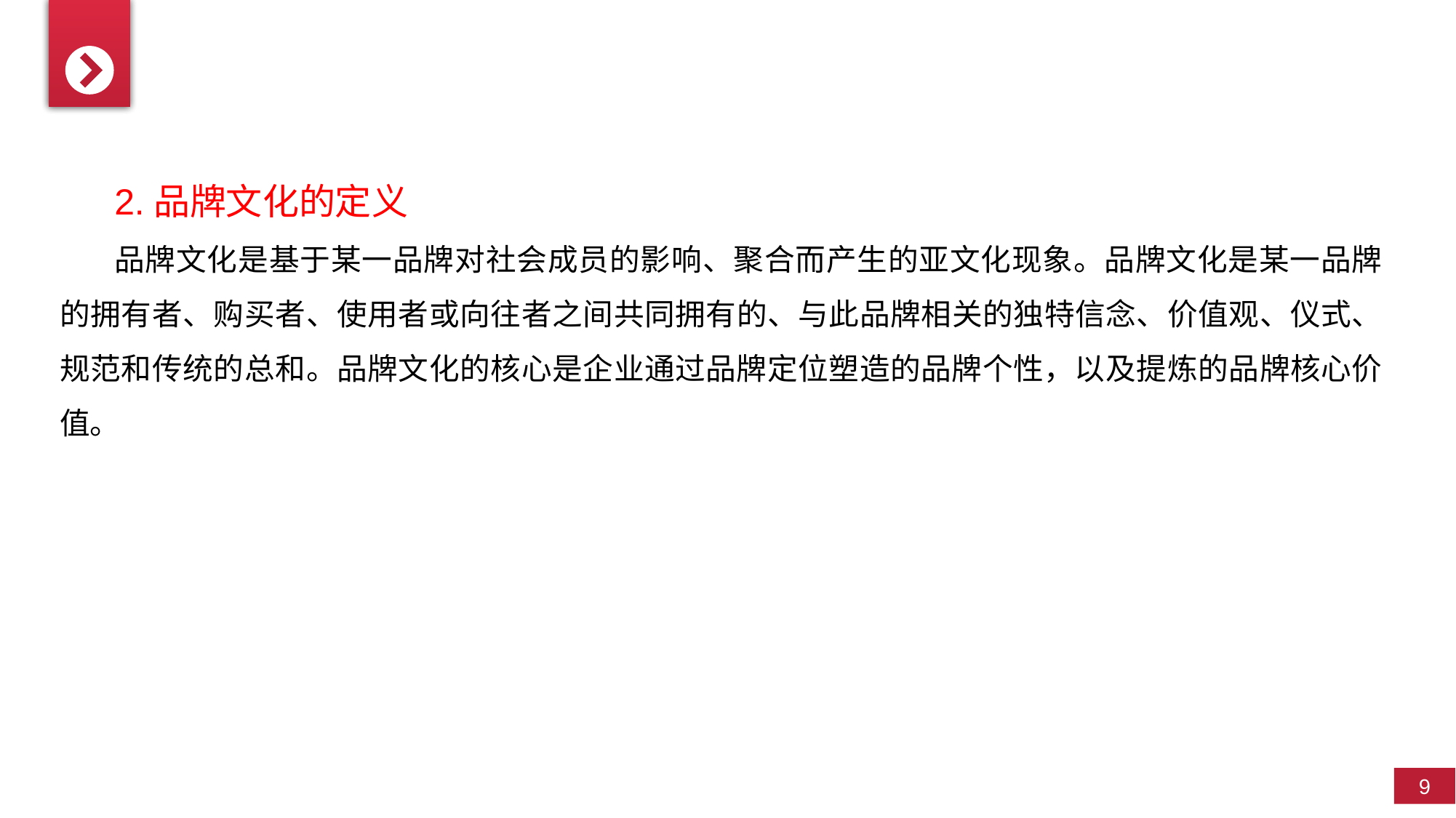

2.品牌文化的定义
品牌文化是基于某一品牌对社会成员的影响、聚合而产生的亚文化现象。品牌文化是某一品牌的拥有者、购买者、使用者或向往者之间共同拥有的、与此品牌相关的独特信念、价值观、仪式、规范和传统的总和。品牌文化的核心是企业通过品牌定位塑造的品牌个性，以及提炼的品牌核心价值。